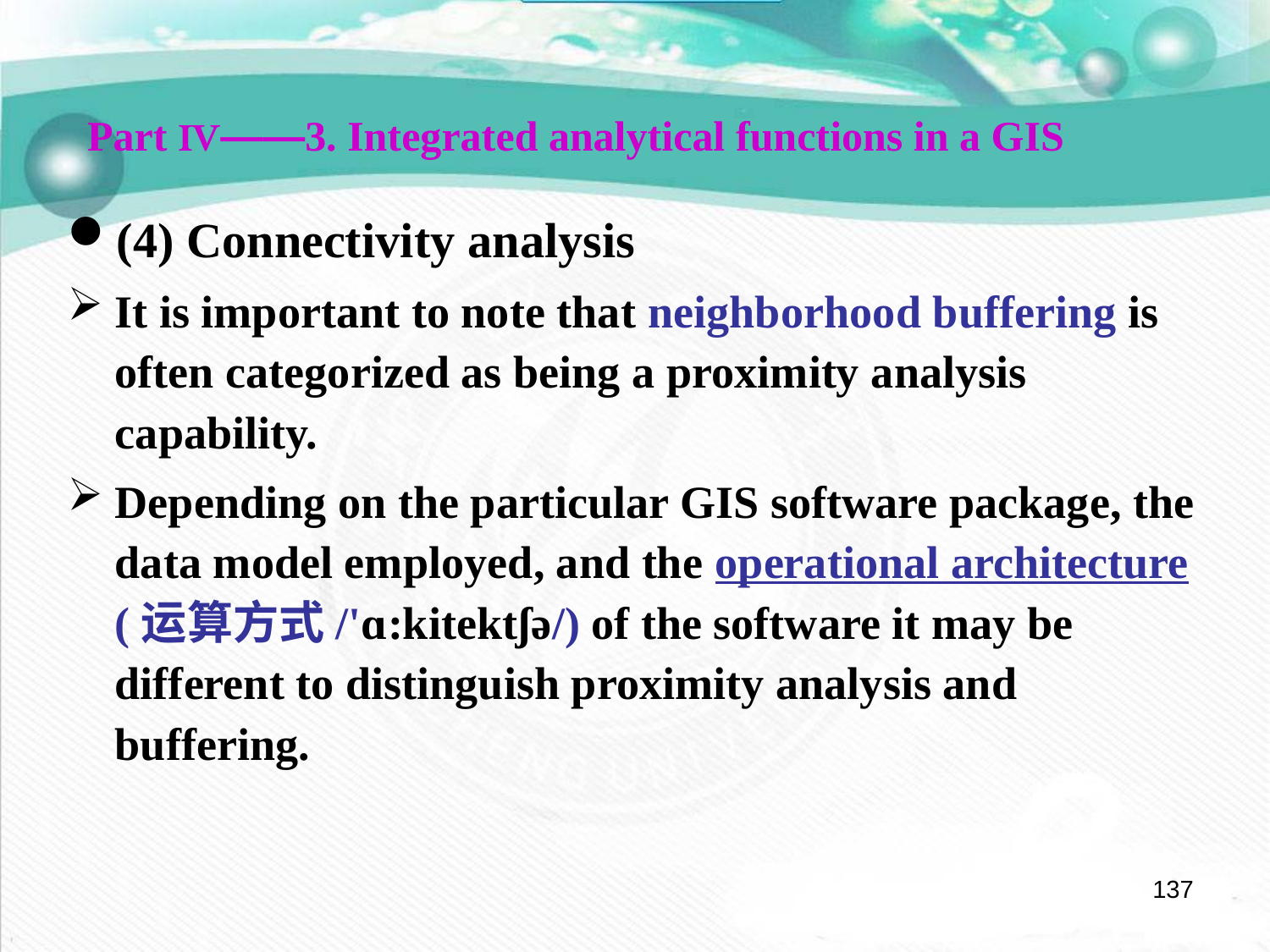

Part Ⅳ——3. Integrated analytical functions in a GIS
(4) Connectivity analysis
It is important to note that neighborhood buffering is often categorized as being a proximity analysis capability.
Depending on the particular GIS software package, the data model employed, and the operational architecture (运算方式/'ɑ:kitektʃə/) of the software it may be different to distinguish proximity analysis and buffering.
137